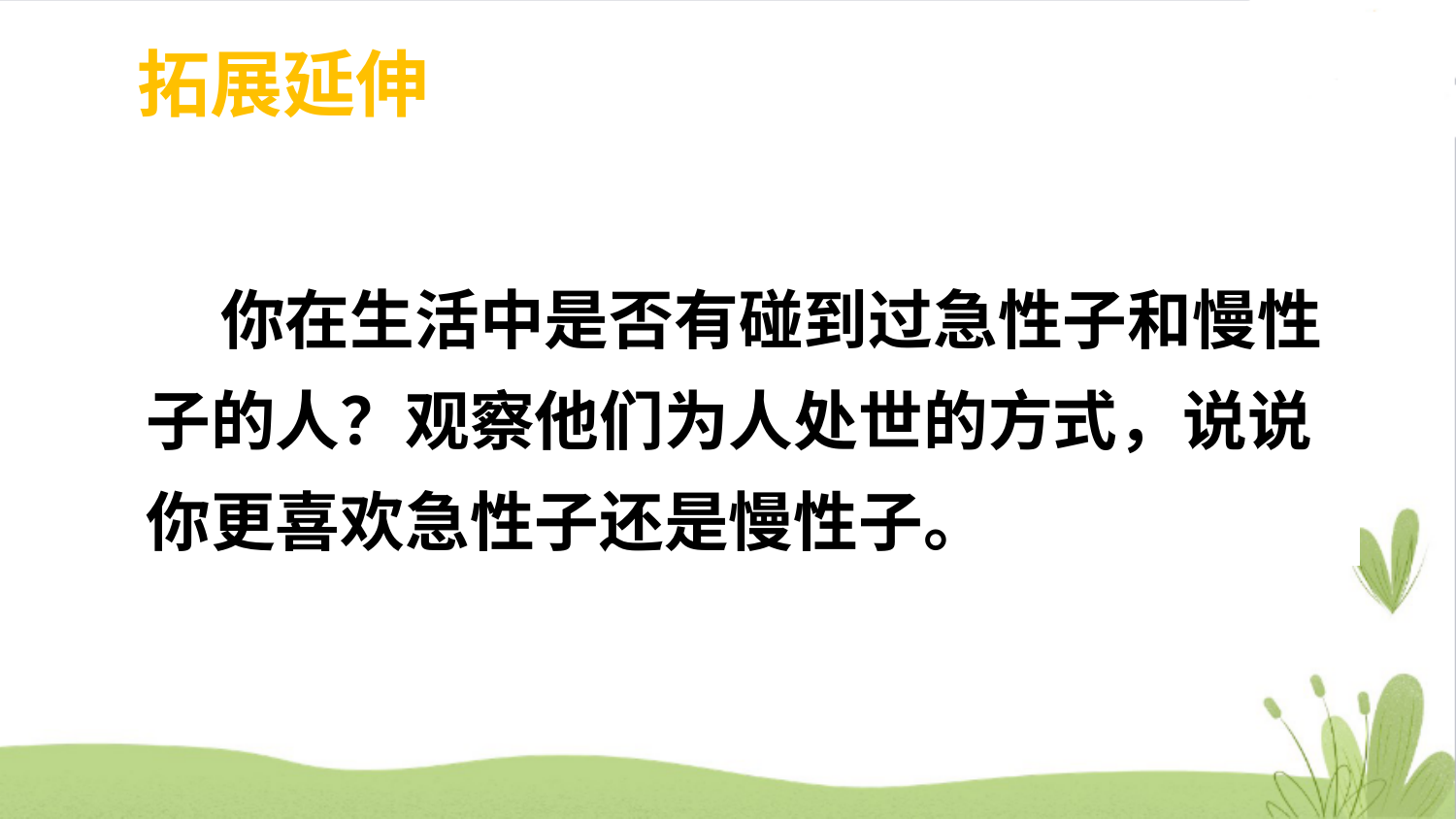

拓展延伸
    你在生活中是否有碰到过急性子和慢性子的人？观察他们为人处世的方式，说说你更喜欢急性子还是慢性子。